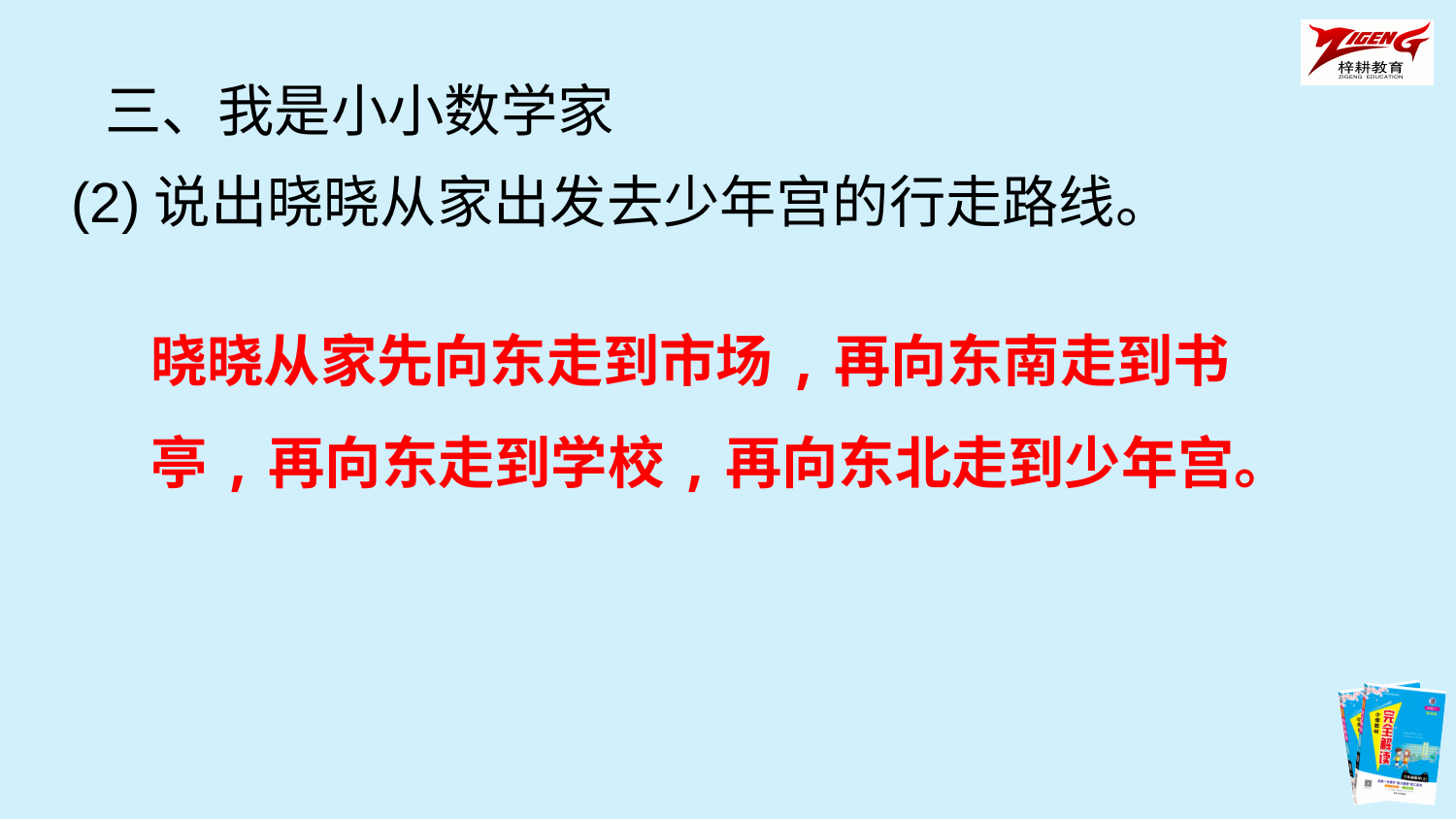

三、我是小小数学家
(2)说出晓晓从家出发去少年宫的行走路线。
晓晓从家先向东走到市场,再向东南走到书亭,再向东走到学校,再向东北走到少年宫。